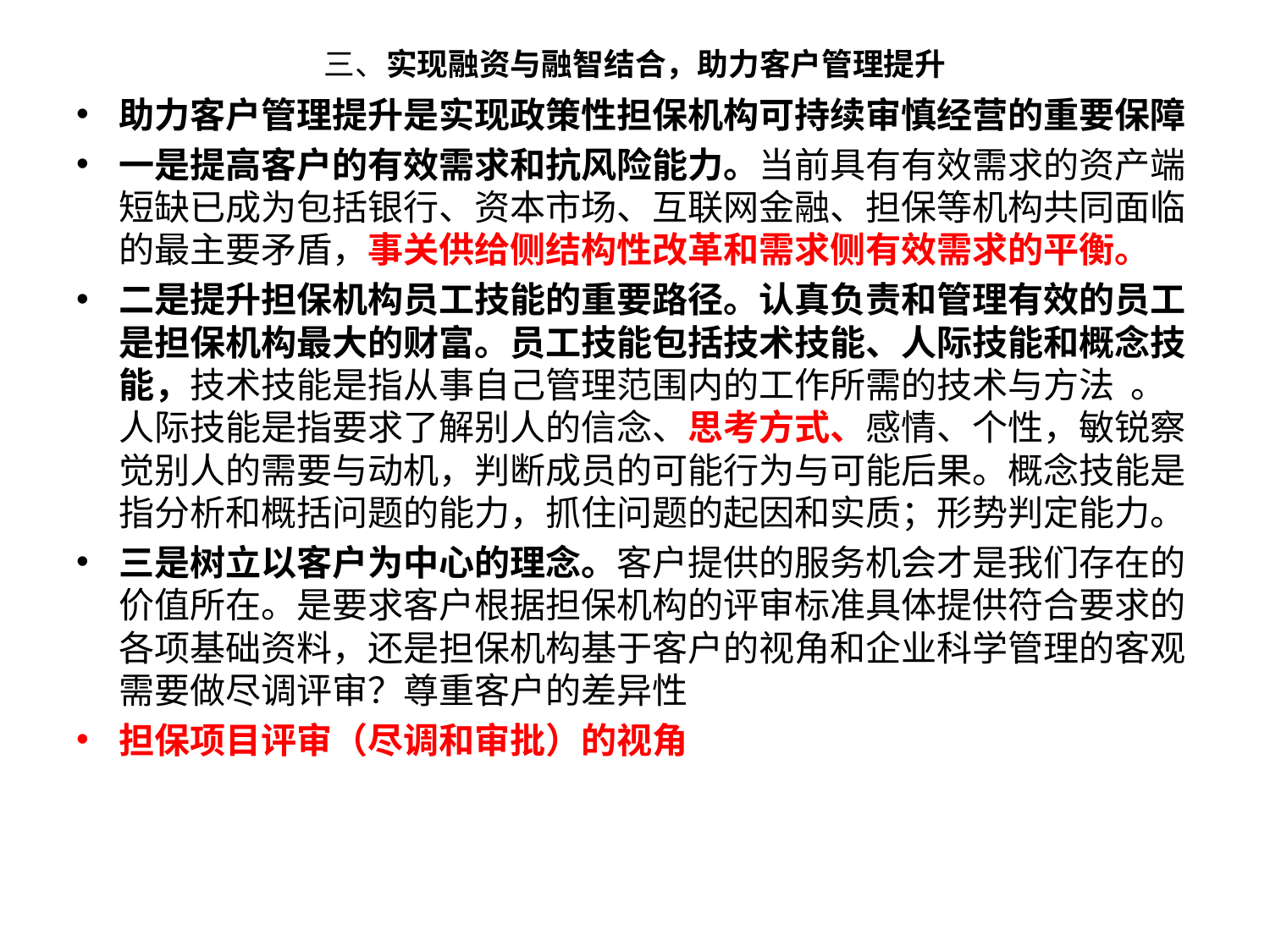

# 三、实现融资与融智结合，助力客户管理提升
助力客户管理提升是实现政策性担保机构可持续审慎经营的重要保障
一是提高客户的有效需求和抗风险能力。当前具有有效需求的资产端短缺已成为包括银行、资本市场、互联网金融、担保等机构共同面临的最主要矛盾，事关供给侧结构性改革和需求侧有效需求的平衡。
二是提升担保机构员工技能的重要路径。认真负责和管理有效的员工是担保机构最大的财富。员工技能包括技术技能、人际技能和概念技能，技术技能是指从事自己管理范围内的工作所需的技术与方法  。人际技能是指要求了解别人的信念、思考方式、感情、个性，敏锐察觉别人的需要与动机，判断成员的可能行为与可能后果。概念技能是指分析和概括问题的能力，抓住问题的起因和实质；形势判定能力。
三是树立以客户为中心的理念。客户提供的服务机会才是我们存在的价值所在。是要求客户根据担保机构的评审标准具体提供符合要求的各项基础资料，还是担保机构基于客户的视角和企业科学管理的客观需要做尽调评审？尊重客户的差异性
担保项目评审（尽调和审批）的视角